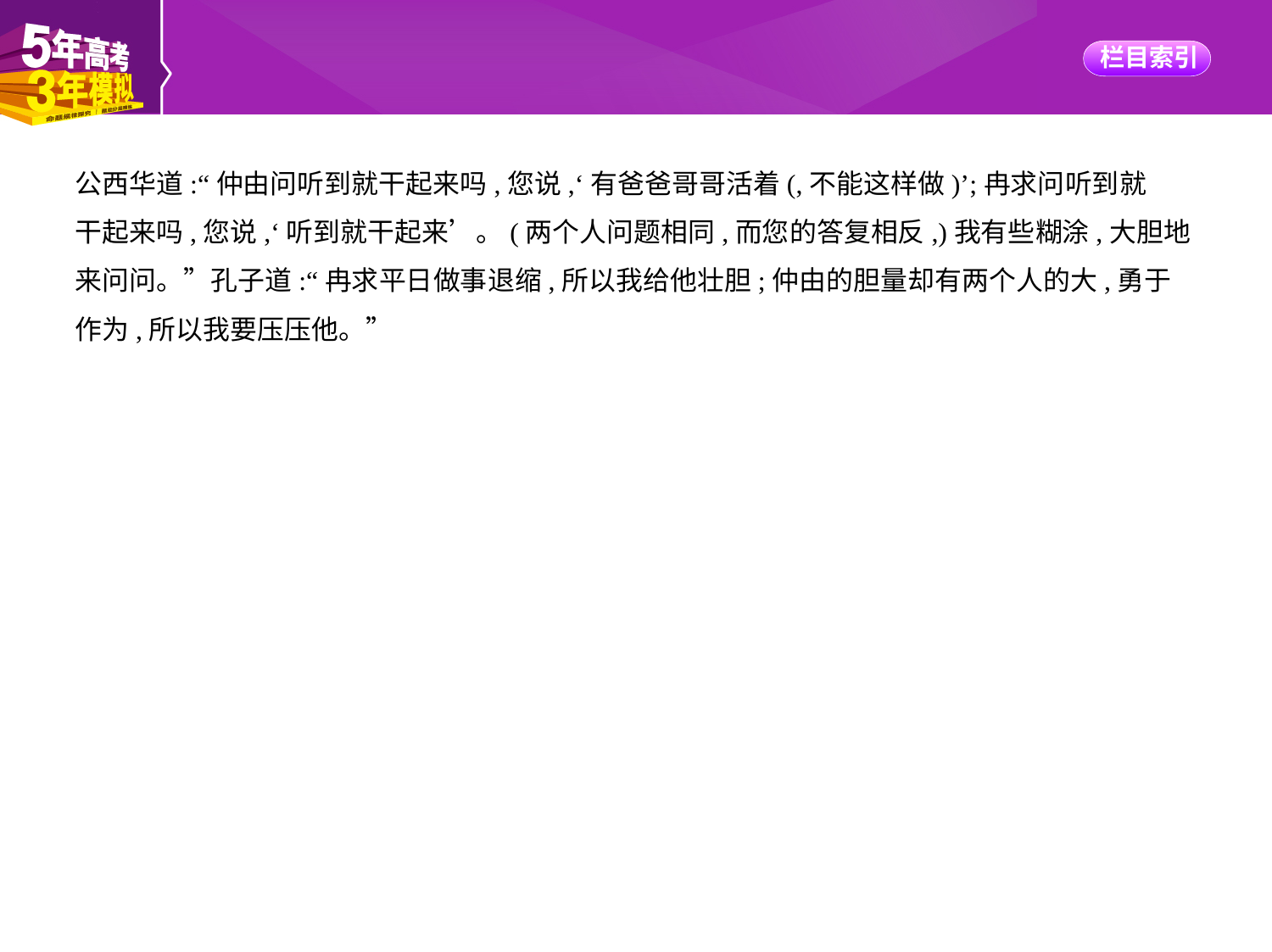

公西华道:“仲由问听到就干起来吗,您说,‘有爸爸哥哥活着(,不能这样做)’;冉求问听到就
干起来吗,您说,‘听到就干起来’。(两个人问题相同,而您的答复相反,)我有些糊涂,大胆地
来问问。”孔子道:“冉求平日做事退缩,所以我给他壮胆;仲由的胆量却有两个人的大,勇于
作为,所以我要压压他。”